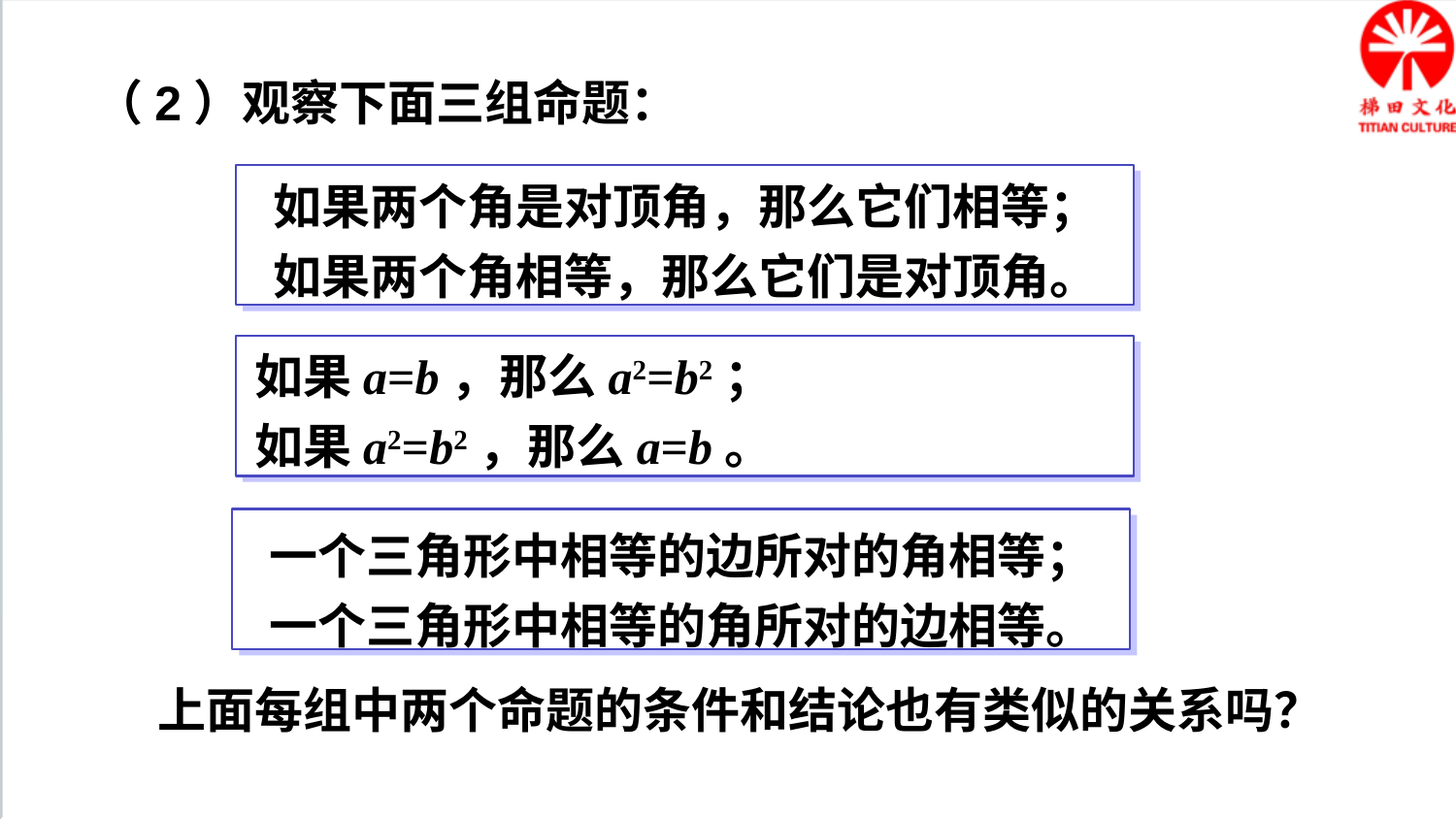

（2）观察下面三组命题：
如果两个角是对顶角，那么它们相等；
如果两个角相等，那么它们是对顶角。

如果a=b，那么a2=b2；
如果a2=b2，那么a=b。

一个三角形中相等的边所对的角相等；
一个三角形中相等的角所对的边相等。

上面每组中两个命题的条件和结论也有类似的关系吗？